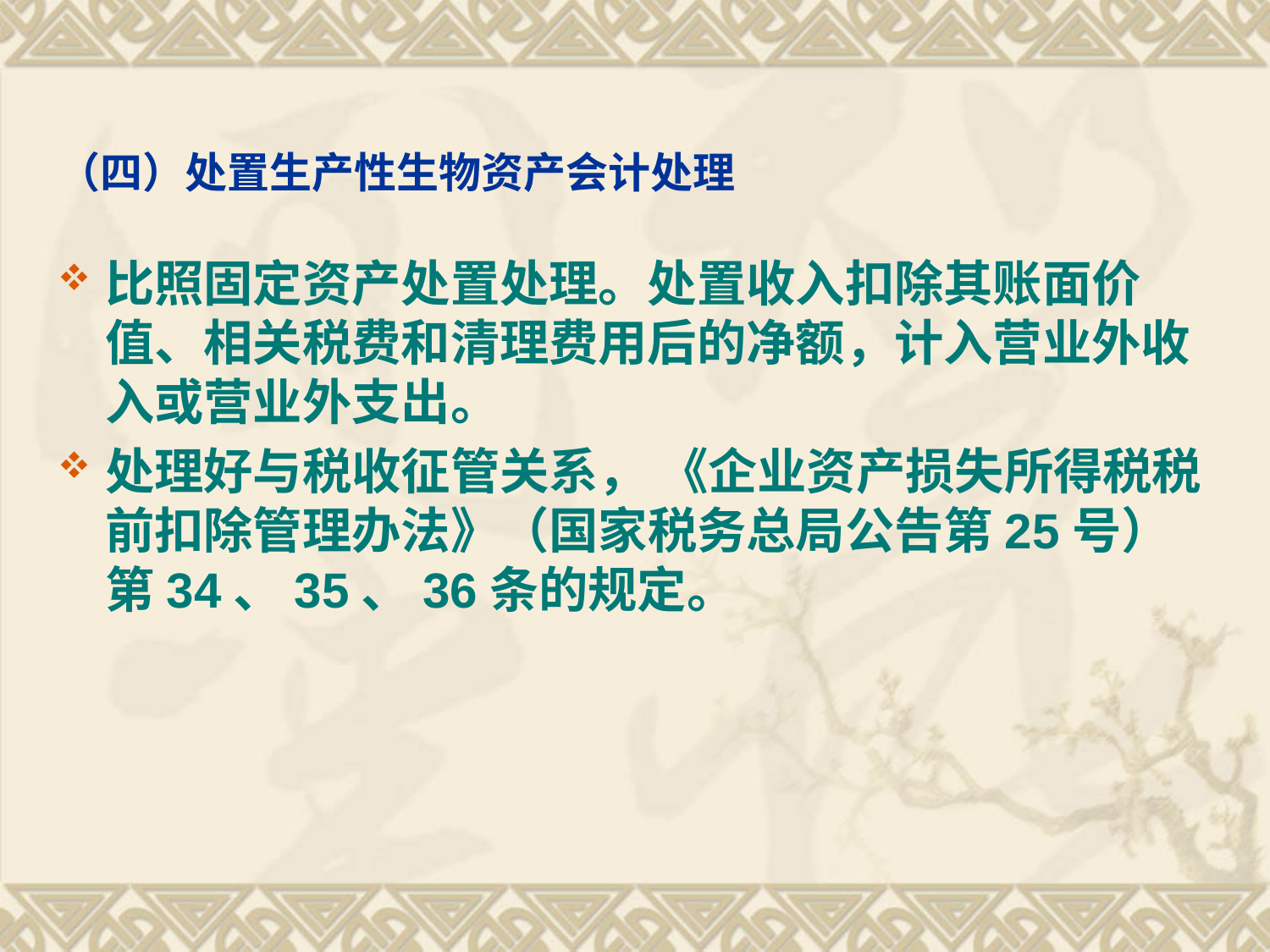

# （四）处置生产性生物资产会计处理
比照固定资产处置处理。处置收入扣除其账面价值、相关税费和清理费用后的净额，计入营业外收入或营业外支出。
处理好与税收征管关系， 《企业资产损失所得税税前扣除管理办法》（国家税务总局公告第25号） 第34、35、36条的规定。